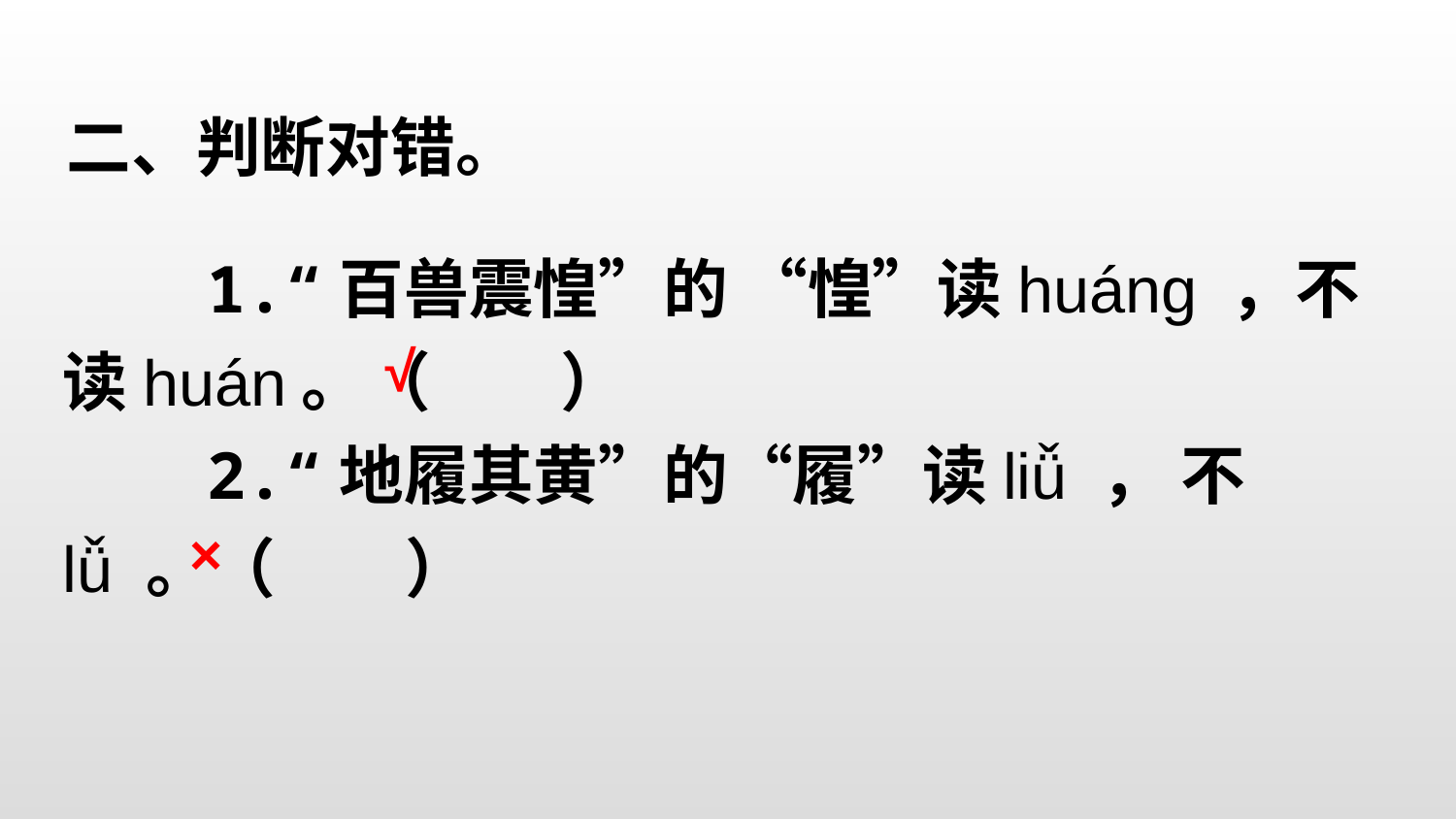

二、判断对错。
　　1.“百兽震惶”的 “惶”读huáng ，不读huán。（　　）
　　2.“地履其黄”的“履”读liǚ ， 不lǚ 。（　　）
√
×